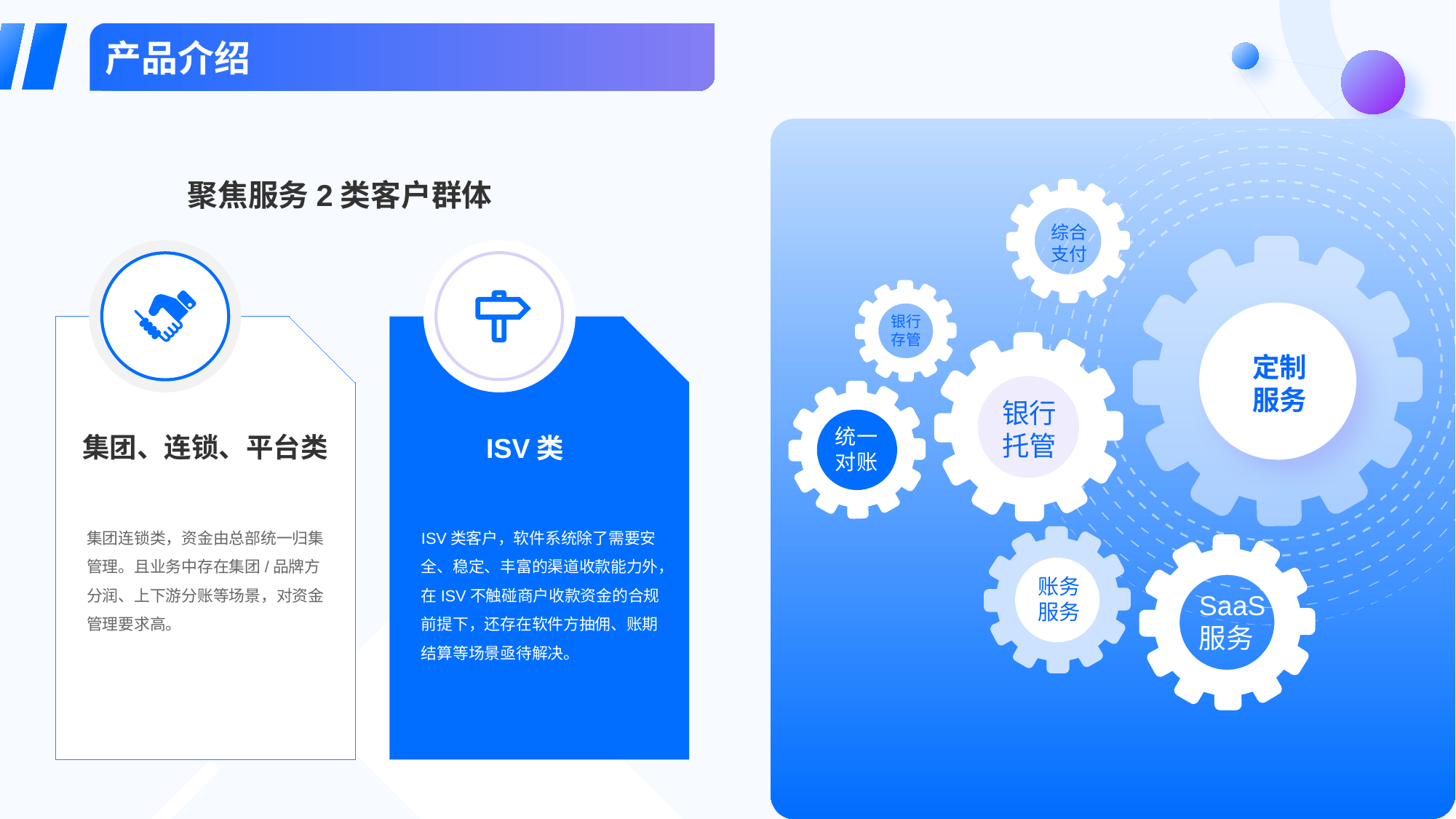

产品介绍

聚焦服务2类客户群体

综合支付

银行存管

定制服务

银行托管

统一对账
集团、连锁、平台类
ISV类
集团连锁类，资金由总部统一归集管理。且业务中存在集团/品牌方分润、上下游分账等场景，对资金管理要求高。
ISV类客户，软件系统除了需要安全、稳定、丰富的渠道收款能力外，在ISV不触碰商户收款资金的合规前提下，还存在软件方抽佣、账期结算等场景亟待解决。

账务服务
SaaS服务